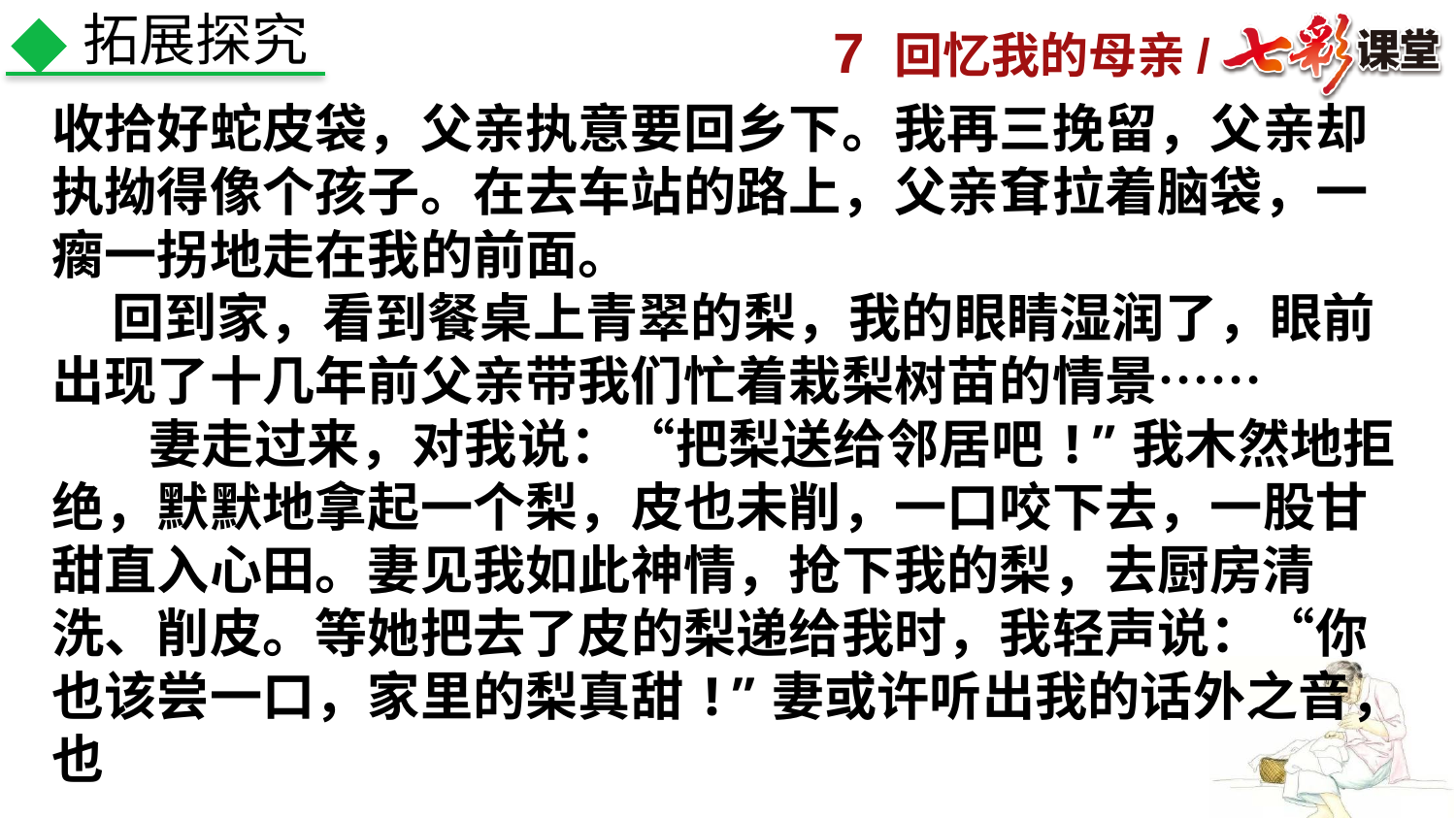

拓展探究

收拾好蛇皮袋，父亲执意要回乡下。我再三挽留，父亲却执拗得像个孩子。在去车站的路上，父亲耷拉着脑袋，一瘸一拐地走在我的前面。
    回到家，看到餐桌上青翠的梨，我的眼睛湿润了，眼前出现了十几年前父亲带我们忙着栽梨树苗的情景……
 妻走过来，对我说：“把梨送给邻居吧!”我木然地拒绝，默默地拿起一个梨，皮也未削，一口咬下去，一股甘甜直入心田。妻见我如此神情，抢下我的梨，去厨房清洗、削皮。等她把去了皮的梨递给我时，我轻声说：“你也该尝一口，家里的梨真甜!”妻或许听出我的话外之音，也